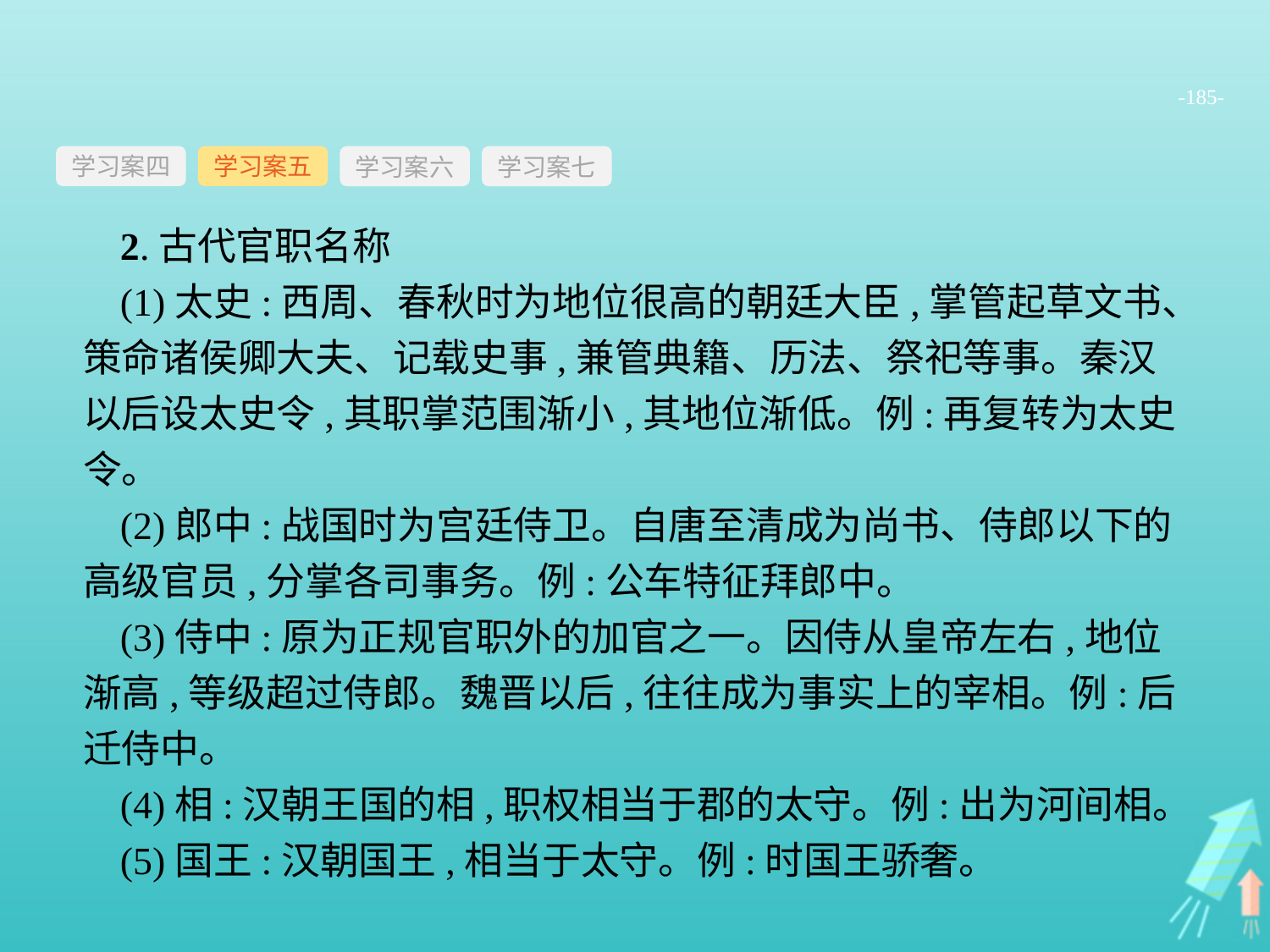

-185-
学习案四
学习案六
学习案七
学习案五
2.古代官职名称
(1)太史:西周、春秋时为地位很高的朝廷大臣,掌管起草文书、策命诸侯卿大夫、记载史事,兼管典籍、历法、祭祀等事。秦汉以后设太史令,其职掌范围渐小,其地位渐低。例:再复转为太史令。
(2)郎中:战国时为宫廷侍卫。自唐至清成为尚书、侍郎以下的高级官员,分掌各司事务。例:公车特征拜郎中。
(3)侍中:原为正规官职外的加官之一。因侍从皇帝左右,地位渐高,等级超过侍郎。魏晋以后,往往成为事实上的宰相。例:后迁侍中。
(4)相:汉朝王国的相,职权相当于郡的太守。例:出为河间相。
(5)国王:汉朝国王,相当于太守。例:时国王骄奢。